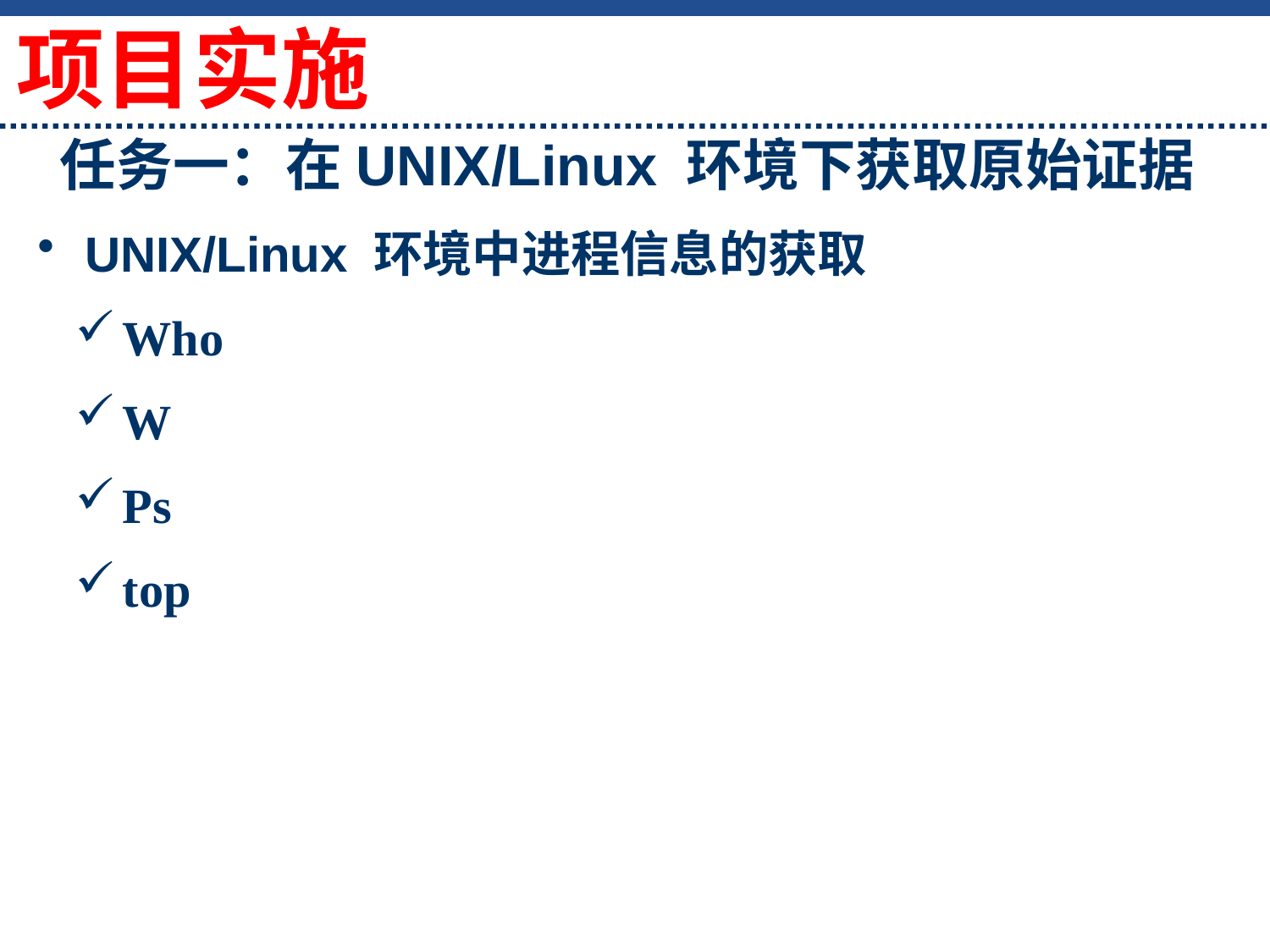

项目实施
# 任务一：在UNIX/Linux 环境下获取原始证据
UNIX/Linux 环境中进程信息的获取
Who
W
Ps
top